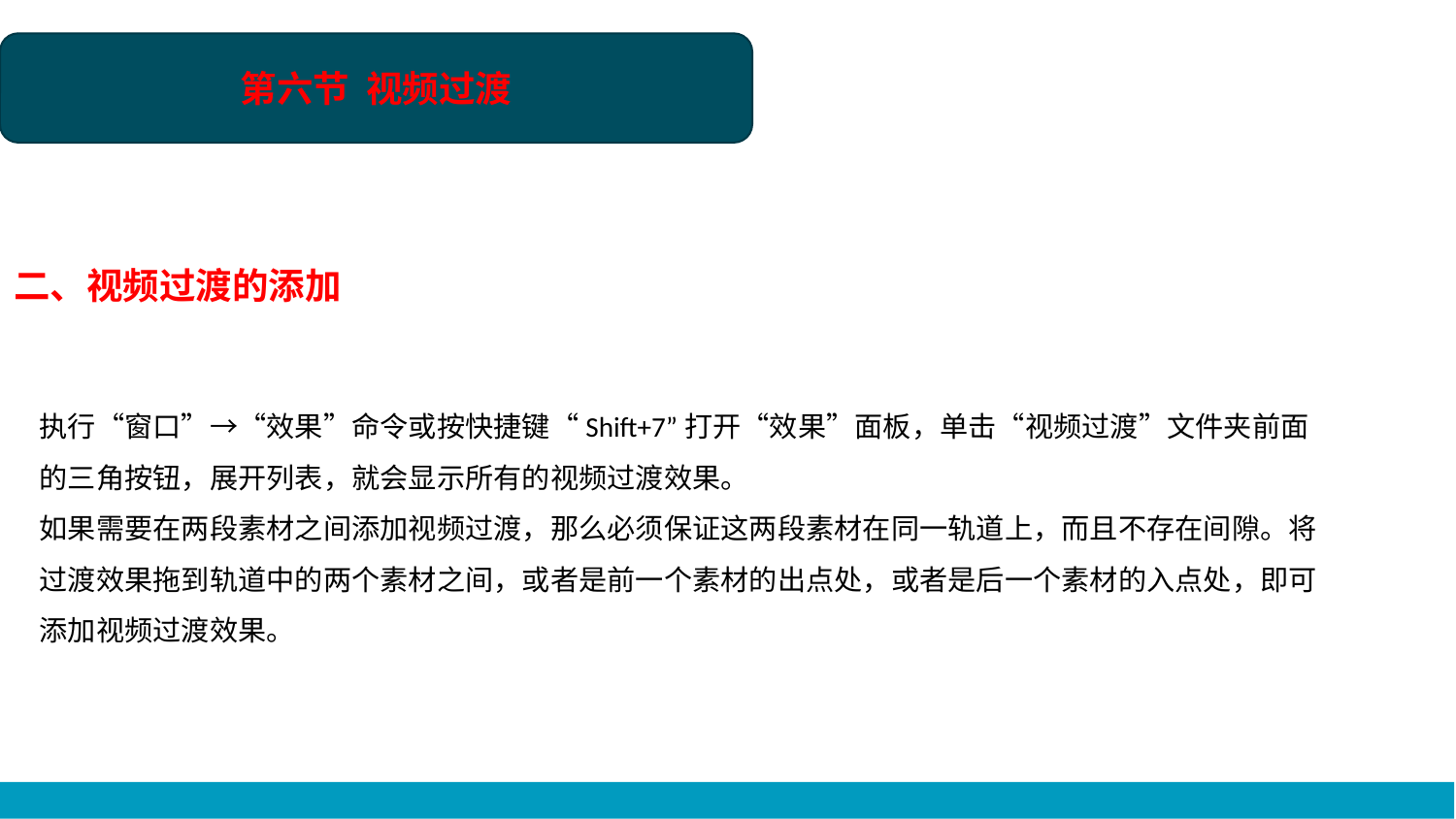

第六节  视频过渡
二、视频过渡的添加
执行“窗口”→“效果”命令或按快捷键“Shift+7”打开“效果”面板，单击“视频过渡”文件夹前面的三角按钮，展开列表，就会显示所有的视频过渡效果。
如果需要在两段素材之间添加视频过渡，那么必须保证这两段素材在同一轨道上，而且不存在间隙。将过渡效果拖到轨道中的两个素材之间，或者是前一个素材的出点处，或者是后一个素材的入点处，即可添加视频过渡效果。